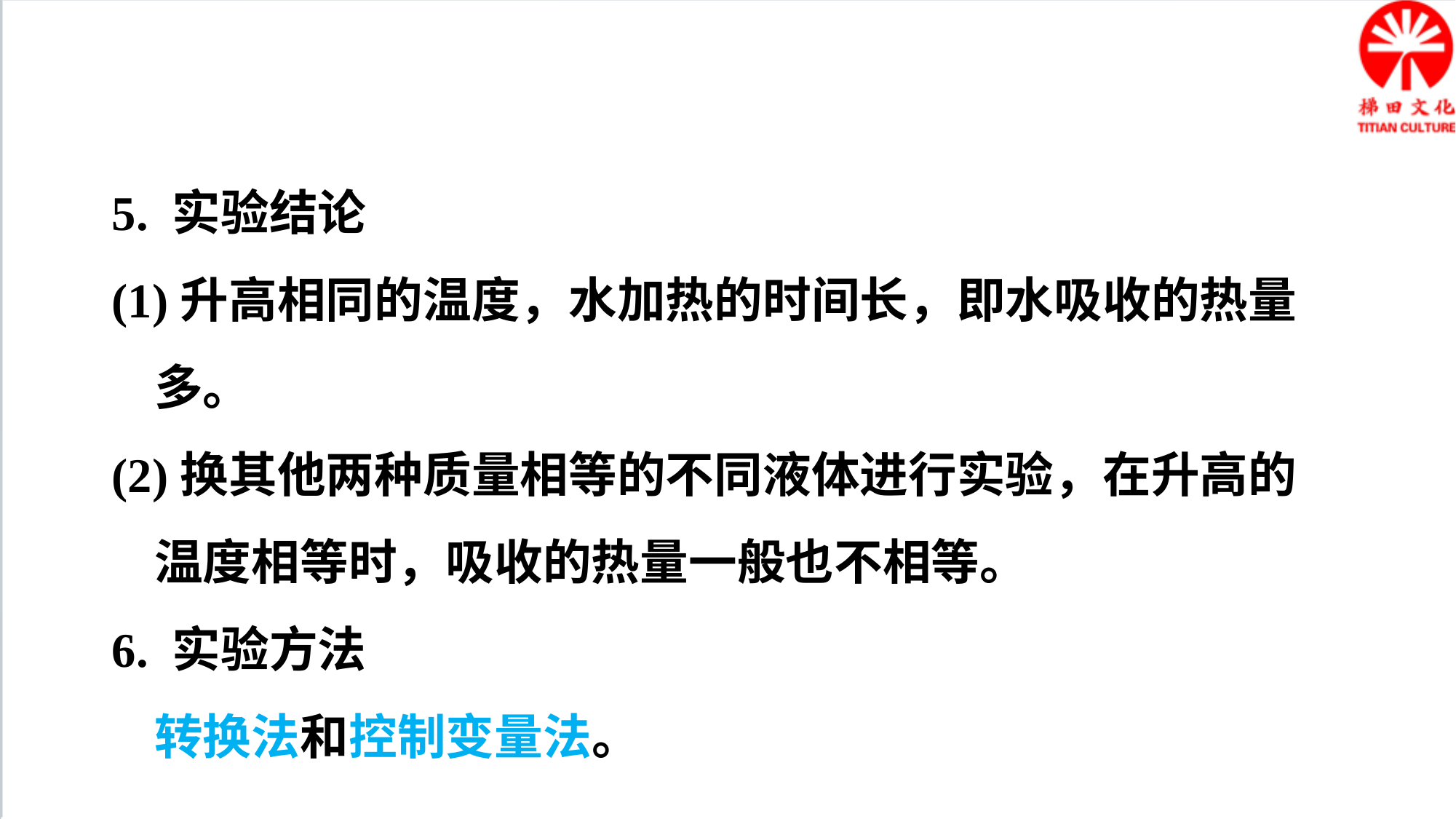

5. 实验结论
(1)升高相同的温度，水加热的时间长，即水吸收的热量多。
(2)换其他两种质量相等的不同液体进行实验，在升高的温度相等时，吸收的热量一般也不相等。
6. 实验方法
转换法和控制变量法。